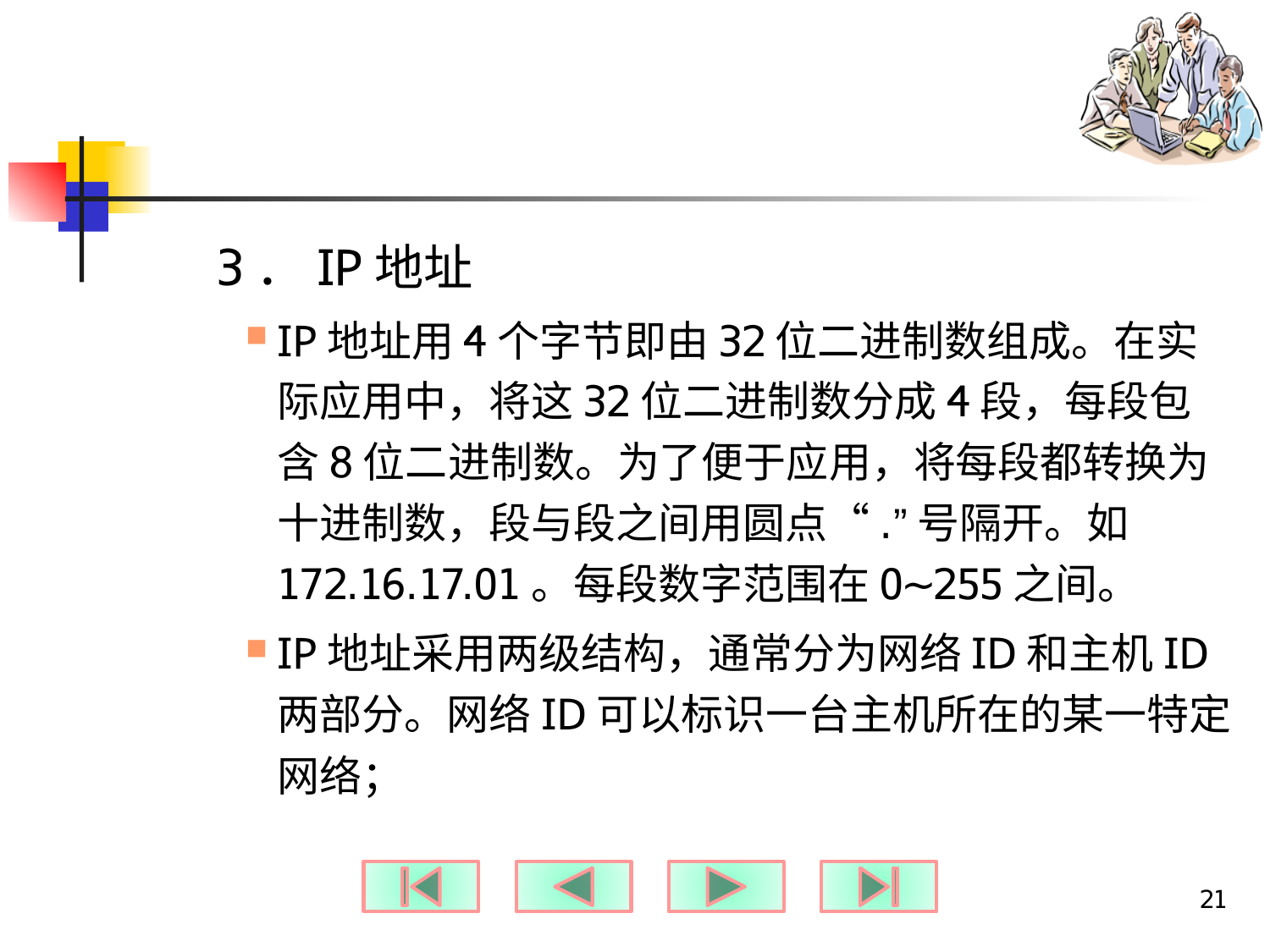

#
3．IP地址
IP地址用4个字节即由32位二进制数组成。在实际应用中，将这32位二进制数分成4段，每段包含8位二进制数。为了便于应用，将每段都转换为十进制数，段与段之间用圆点“.”号隔开。如172.16.17.01。每段数字范围在0~255之间。
IP地址采用两级结构，通常分为网络ID和主机ID两部分。网络ID可以标识一台主机所在的某一特定网络；
21